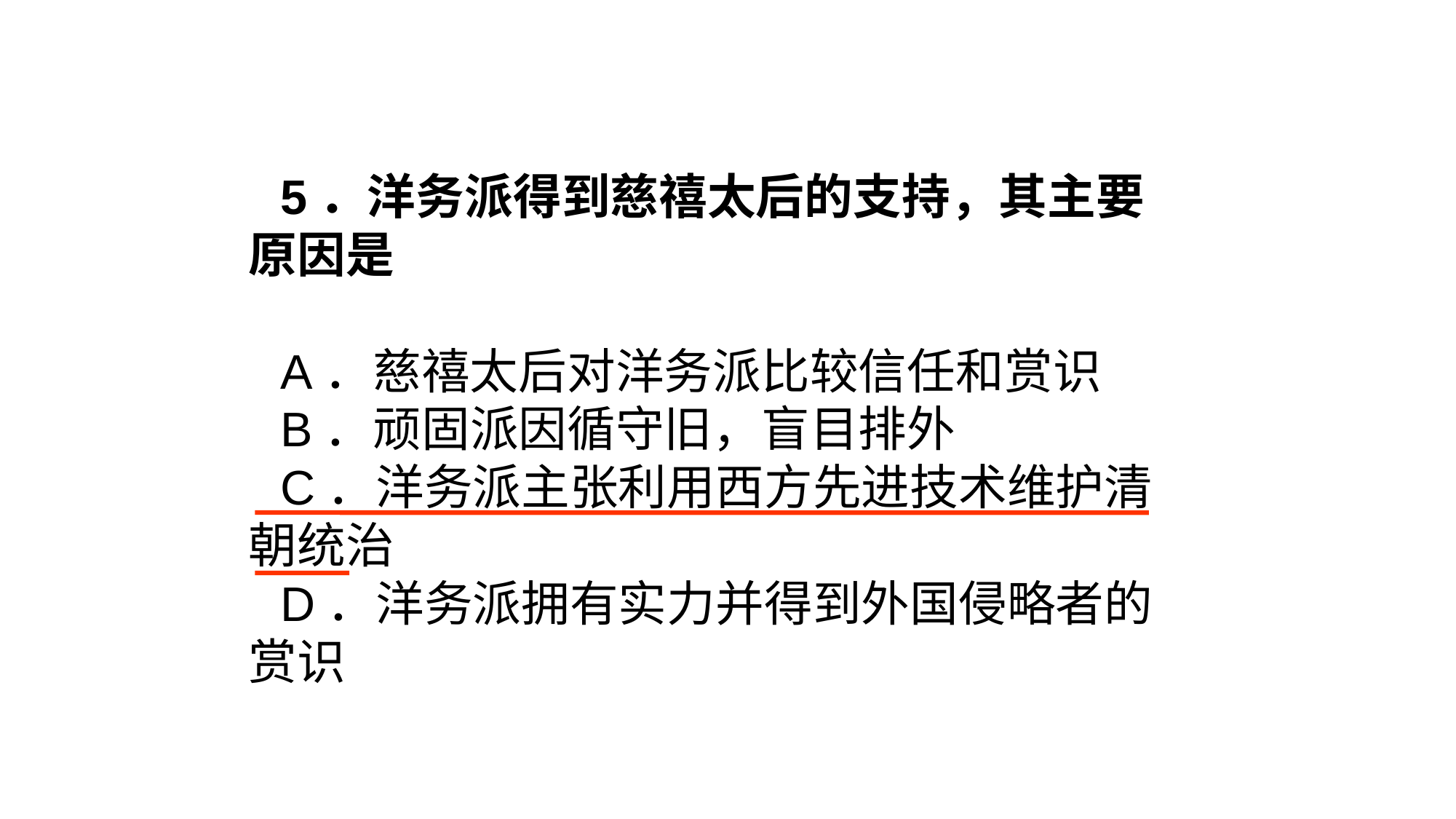

5．洋务派得到慈禧太后的支持，其主要原因是

A．慈禧太后对洋务派比较信任和赏识
B．顽固派因循守旧，盲目排外
C．洋务派主张利用西方先进技术维护清朝统治
D．洋务派拥有实力并得到外国侵略者的赏识